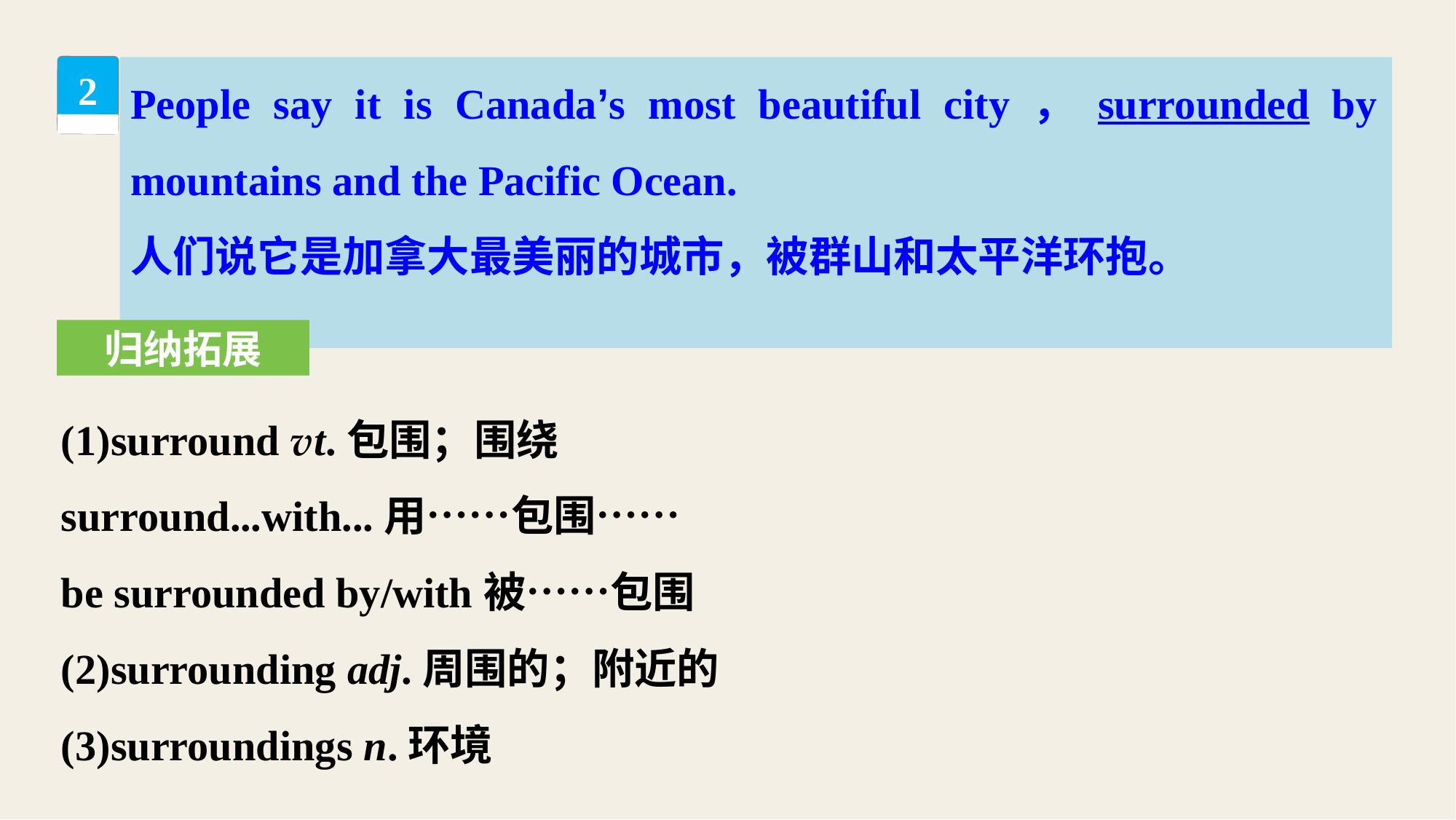

People say it is Canada’s most beautiful city，surrounded by mountains and the Pacific Ocean.
人们说它是加拿大最美丽的城市，被群山和太平洋环抱。

2

归纳拓展
(1)surround vt.包围；围绕
surround...with...用……包围……
be surrounded by/with被……包围
(2)surrounding adj.周围的；附近的
(3)surroundings n.环境